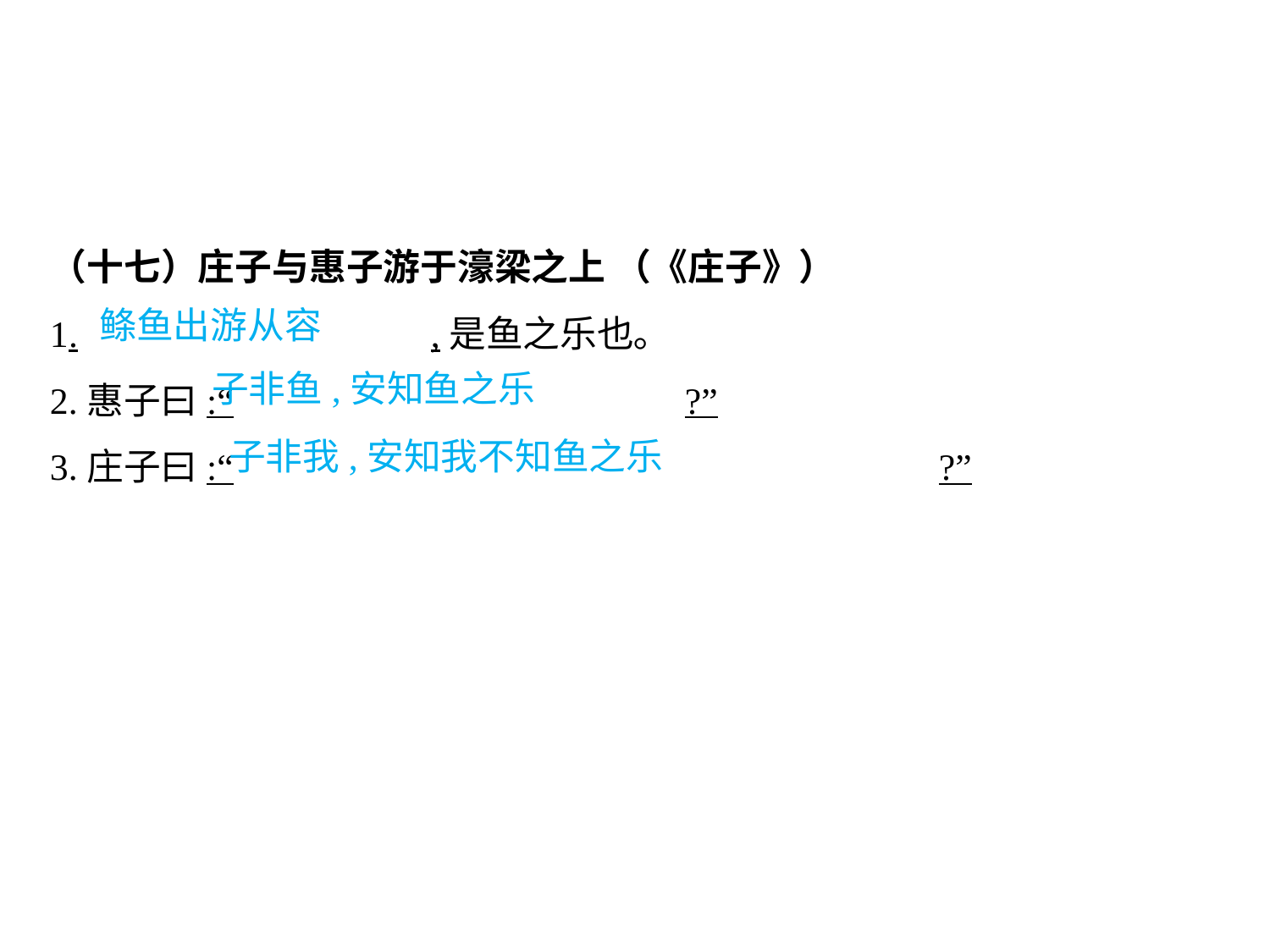

（十七）庄子与惠子游于濠梁之上 （《庄子》）
1.			,是鱼之乐也｡
2.惠子曰:“				?”
3.庄子曰:“						?”
鲦鱼出游从容
子非鱼,安知鱼之乐
子非我,安知我不知鱼之乐